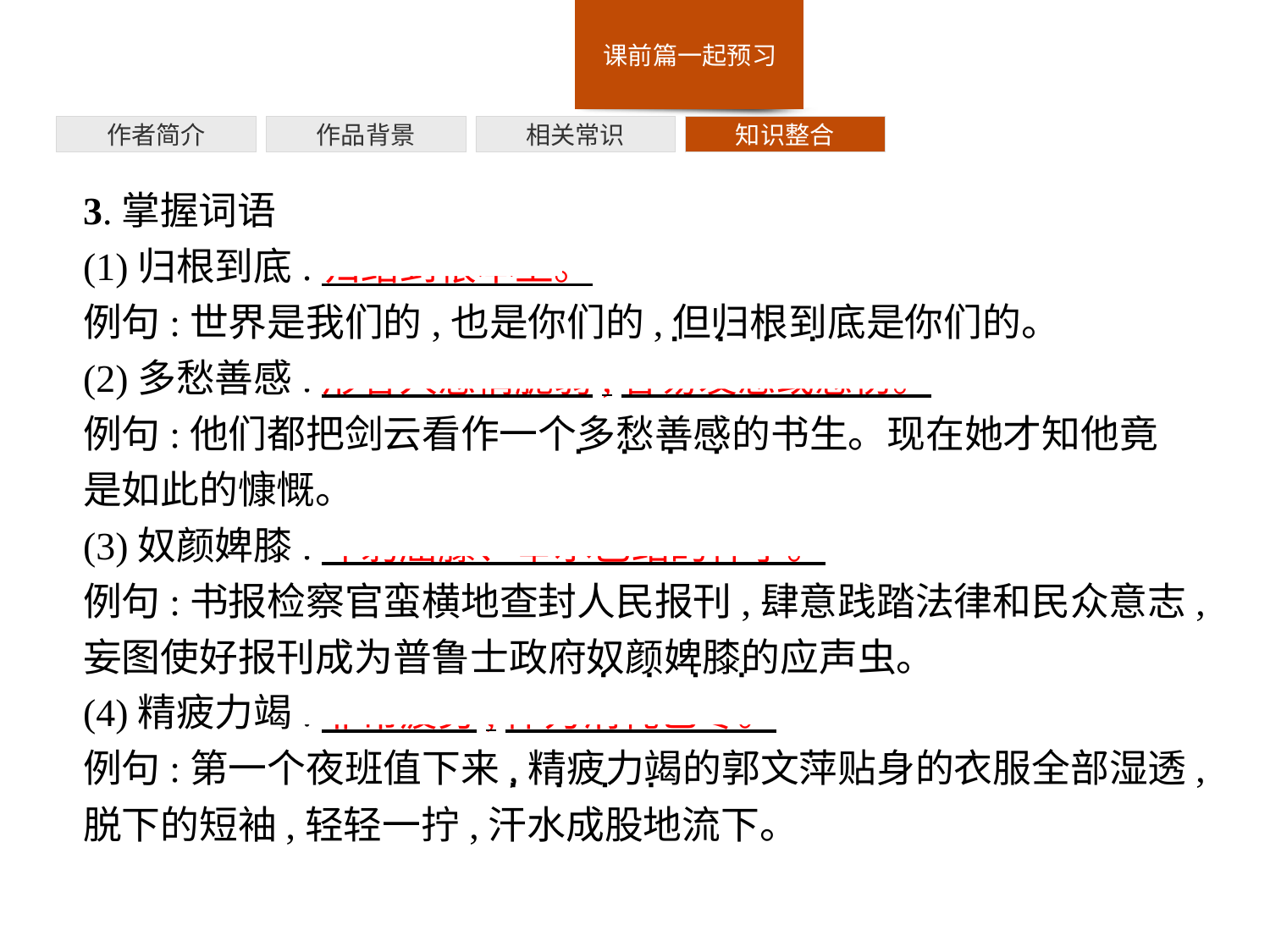

作者简介
作品背景
相关常识
知识整合
3.掌握词语
(1)归根到底:归结到根本上。
例句:世界是我们的,也是你们的,但归根到底是你们的。
(2)多愁善感:形容人感情脆弱,容易发愁或感伤。
例句:他们都把剑云看作一个多愁善感的书生。现在她才知他竟是如此的慷慨。
(3)奴颜婢膝:卑躬屈膝、奉承巴结的样子。
例句:书报检察官蛮横地查封人民报刊,肆意践踏法律和民众意志,妄图使好报刊成为普鲁士政府奴颜婢膝的应声虫。
(4)精疲力竭:非常疲劳,体力消耗已尽。
例句:第一个夜班值下来,精疲力竭的郭文萍贴身的衣服全部湿透,脱下的短袖,轻轻一拧,汗水成股地流下。
·    ·    ·    ·
·    ·    ·    ·
·    ·    ·    ·
·    ·    ·    ·